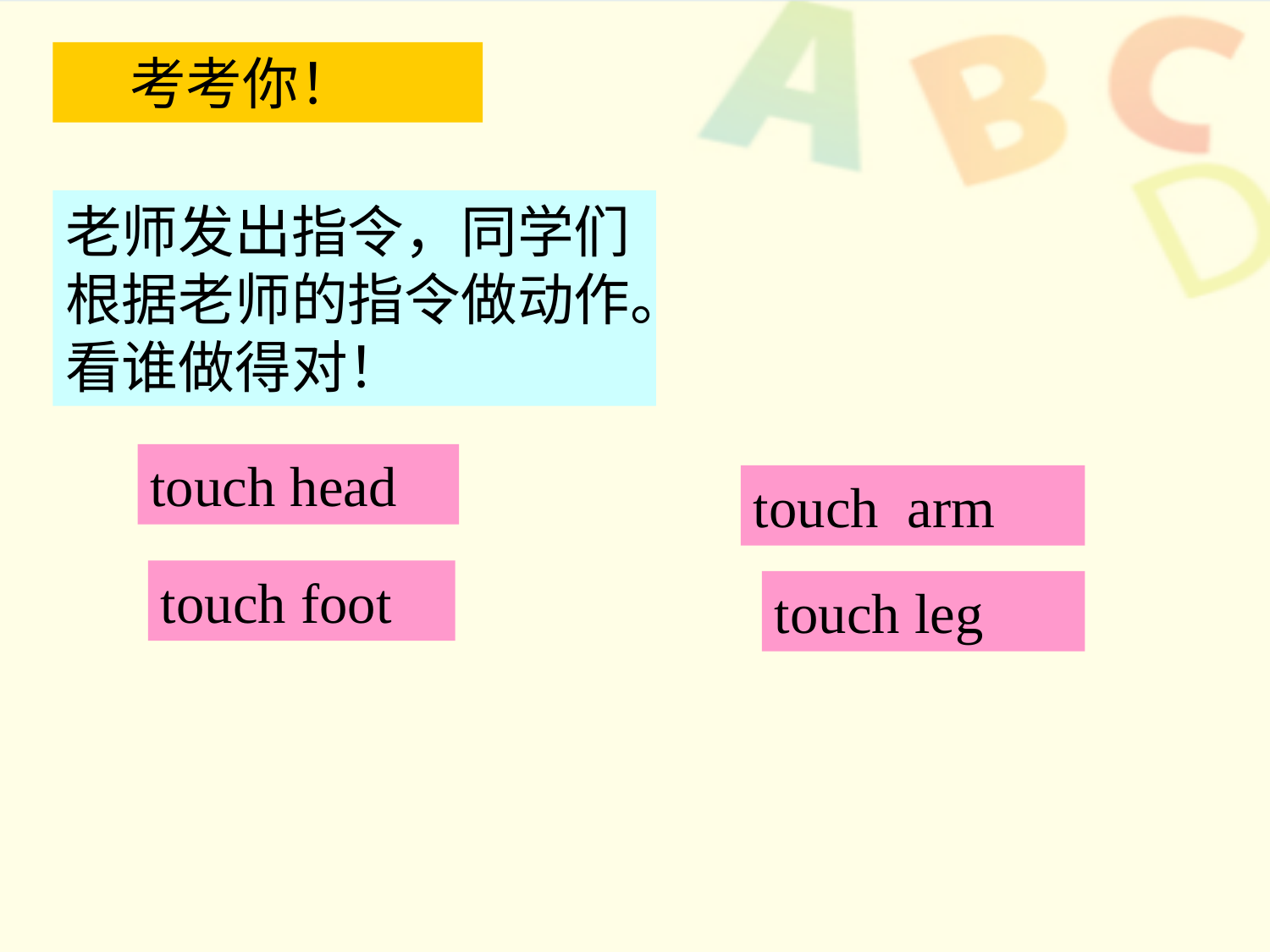

考考你！
老师发出指令，同学们根据老师的指令做动作。看谁做得对！
touch head
touch  arm
touch foot
touch leg